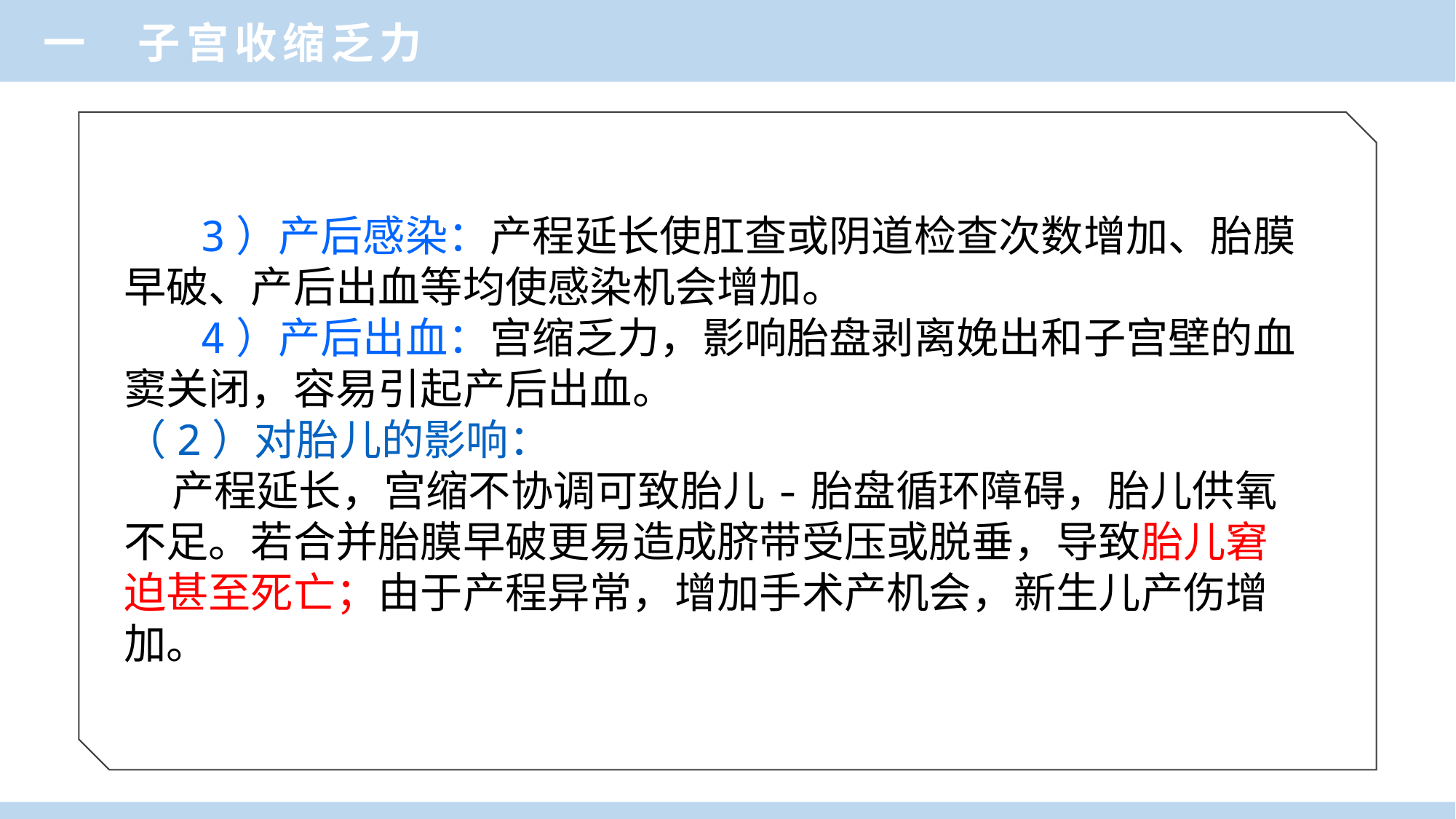

一   子宫收缩乏力

   3）产后感染：产程延长使肛查或阴道检查次数增加、胎膜早破、产后出血等均使感染机会增加。
   4）产后出血：宫缩乏力，影响胎盘剥离娩出和子宫壁的血窦关闭，容易引起产后出血。
（2）对胎儿的影响：
    产程延长，宫缩不协调可致胎儿-胎盘循环障碍，胎儿供氧不足。若合并胎膜早破更易造成脐带受压或脱垂，导致胎儿窘迫甚至死亡；由于产程异常，增加手术产机会，新生儿产伤增加。